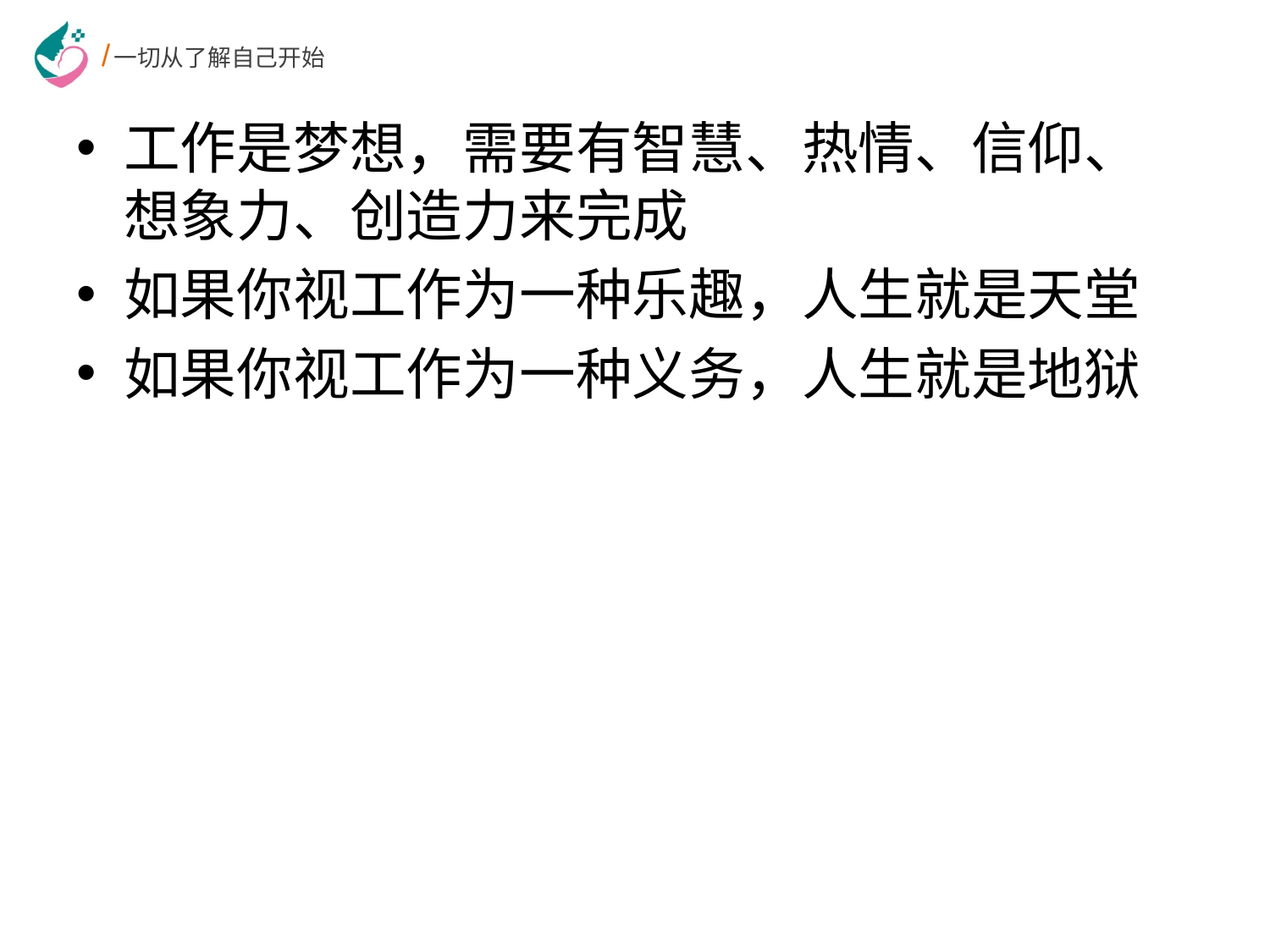

工作是梦想，需要有智慧、热情、信仰、想象力、创造力来完成
如果你视工作为一种乐趣，人生就是天堂
如果你视工作为一种义务，人生就是地狱